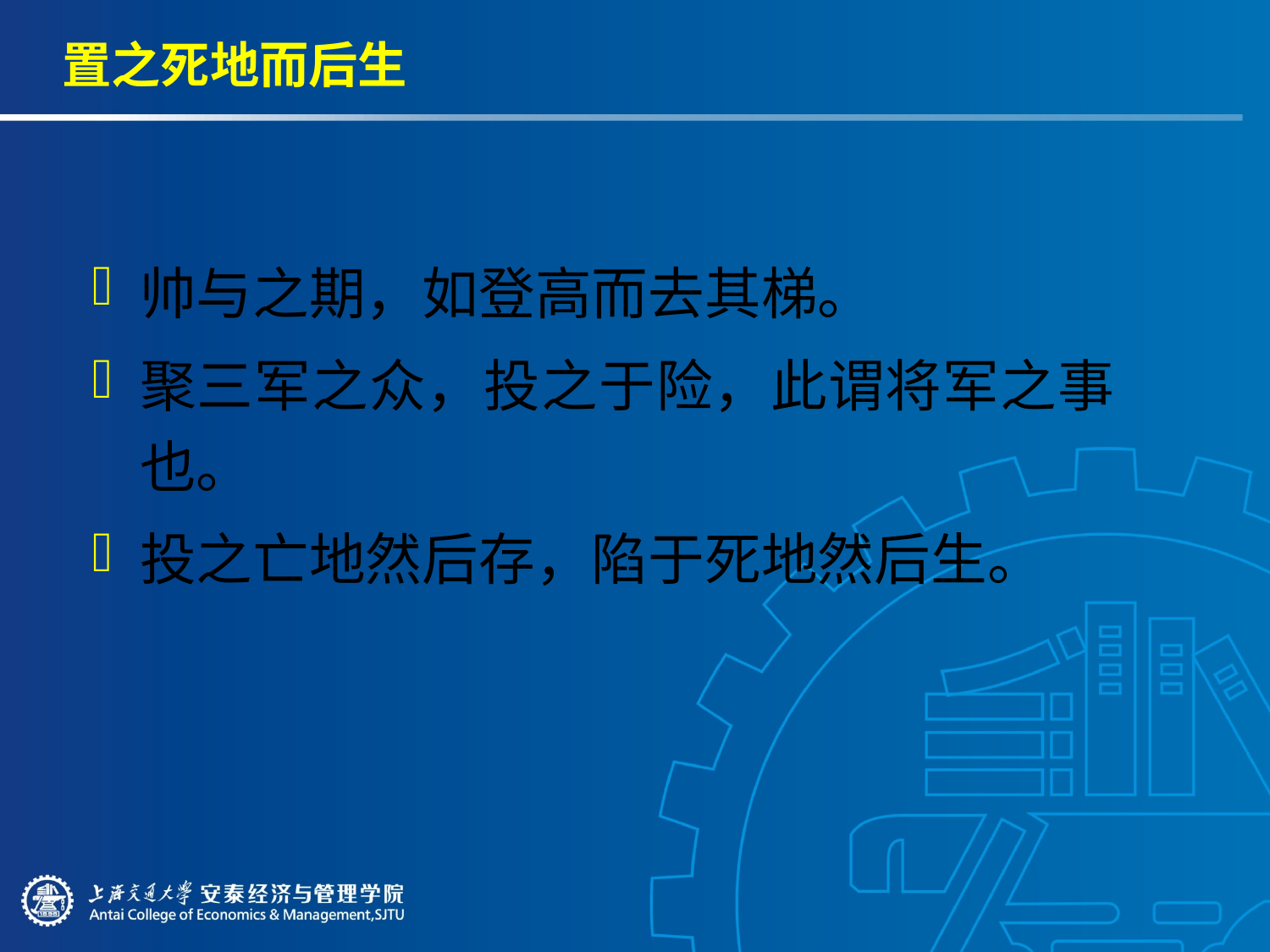

# 置之死地而后生
帅与之期，如登高而去其梯。
聚三军之众，投之于险，此谓将军之事也。
投之亡地然后存，陷于死地然后生。